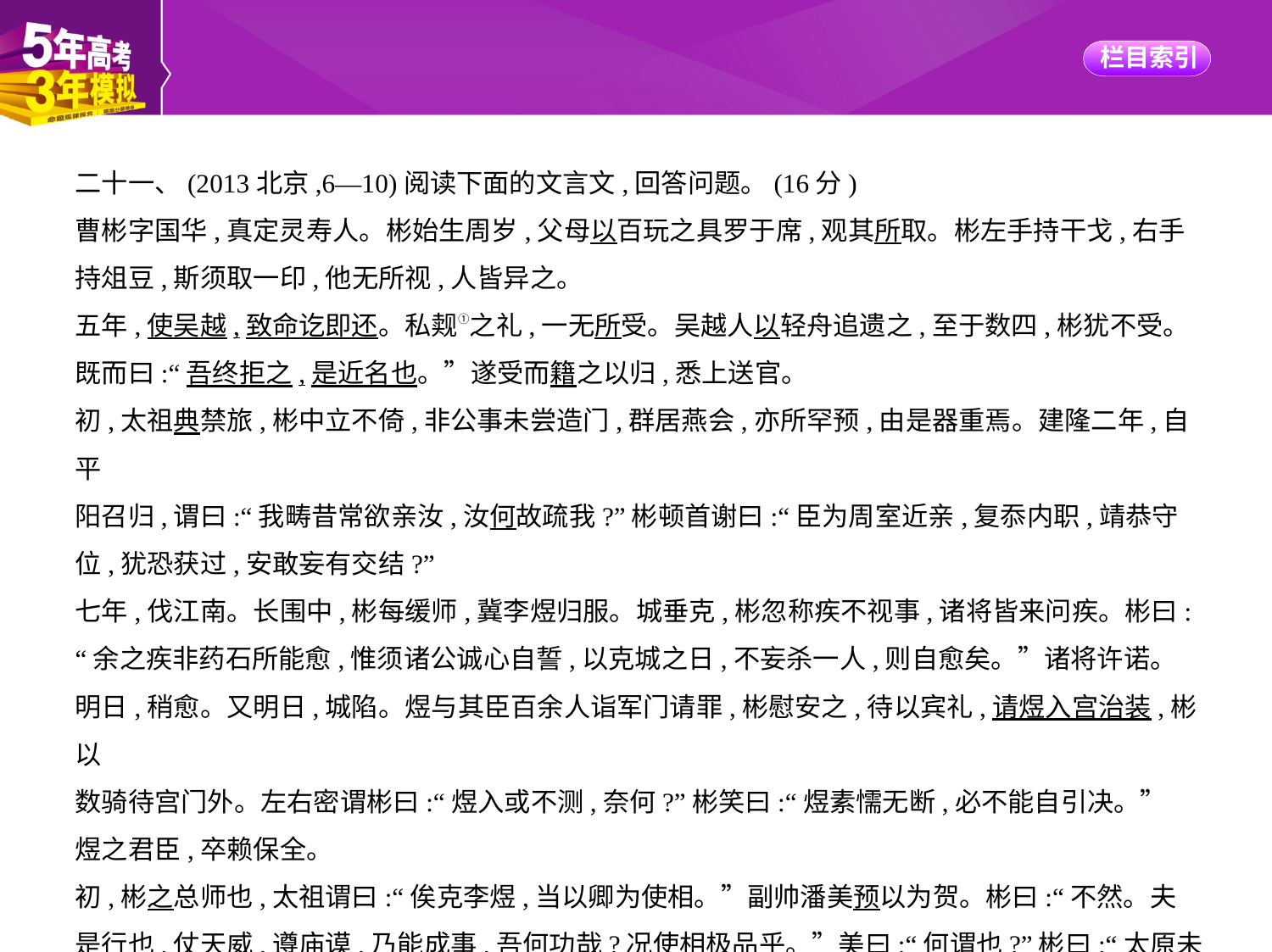

二十一、(2013北京,6—10)阅读下面的文言文,回答问题。(16分)
曹彬字国华,真定灵寿人。彬始生周岁,父母以百玩之具罗于席,观其所取。彬左手持干戈,右手
持俎豆,斯须取一印,他无所视,人皆异之。
五年,使吴越,致命讫即还。私觌①之礼,一无所受。吴越人以轻舟追遗之,至于数四,彬犹不受。
既而曰:“吾终拒之,是近名也。”遂受而籍之以归,悉上送官。
初,太祖典禁旅,彬中立不倚,非公事未尝造门,群居燕会,亦所罕预,由是器重焉。建隆二年,自平
阳召归,谓曰:“我畴昔常欲亲汝,汝何故疏我?”彬顿首谢曰:“臣为周室近亲,复忝内职,靖恭守
位,犹恐获过,安敢妄有交结?”
七年,伐江南。长围中,彬每缓师,冀李煜归服。城垂克,彬忽称疾不视事,诸将皆来问疾。彬曰:
“余之疾非药石所能愈,惟须诸公诚心自誓,以克城之日,不妄杀一人,则自愈矣。”诸将许诺。
明日,稍愈。又明日,城陷。煜与其臣百余人诣军门请罪,彬慰安之,待以宾礼,请煜入宫治装,彬以
数骑待宫门外。左右密谓彬曰:“煜入或不测,奈何?”彬笑曰:“煜素懦无断,必不能自引决。”
煜之君臣,卒赖保全。
初,彬之总师也,太祖谓曰:“俟克李煜,当以卿为使相。”副帅潘美预以为贺。彬曰:“不然。夫
是行也,仗天威,遵庙谟,乃能成事,吾何功哉?况使相极品乎。”美曰:“何谓也?”彬曰:“太原未